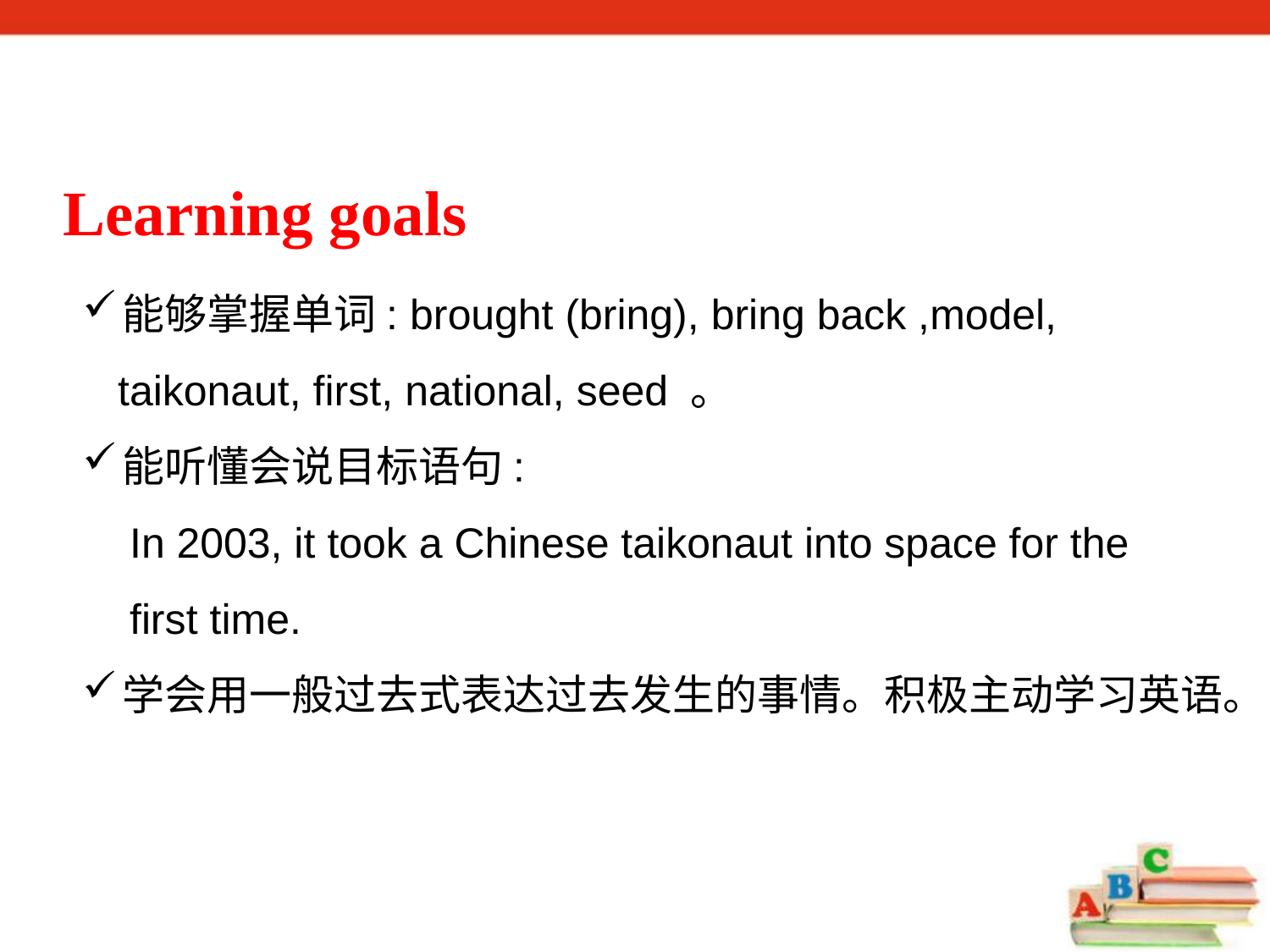

Learning goals
能够掌握单词: brought (bring), bring back ,model,
   taikonaut, first, national, seed 。
能听懂会说目标语句:
    In 2003, it took a Chinese taikonaut into space for the
    first time.
学会用一般过去式表达过去发生的事情。积极主动学习英语。